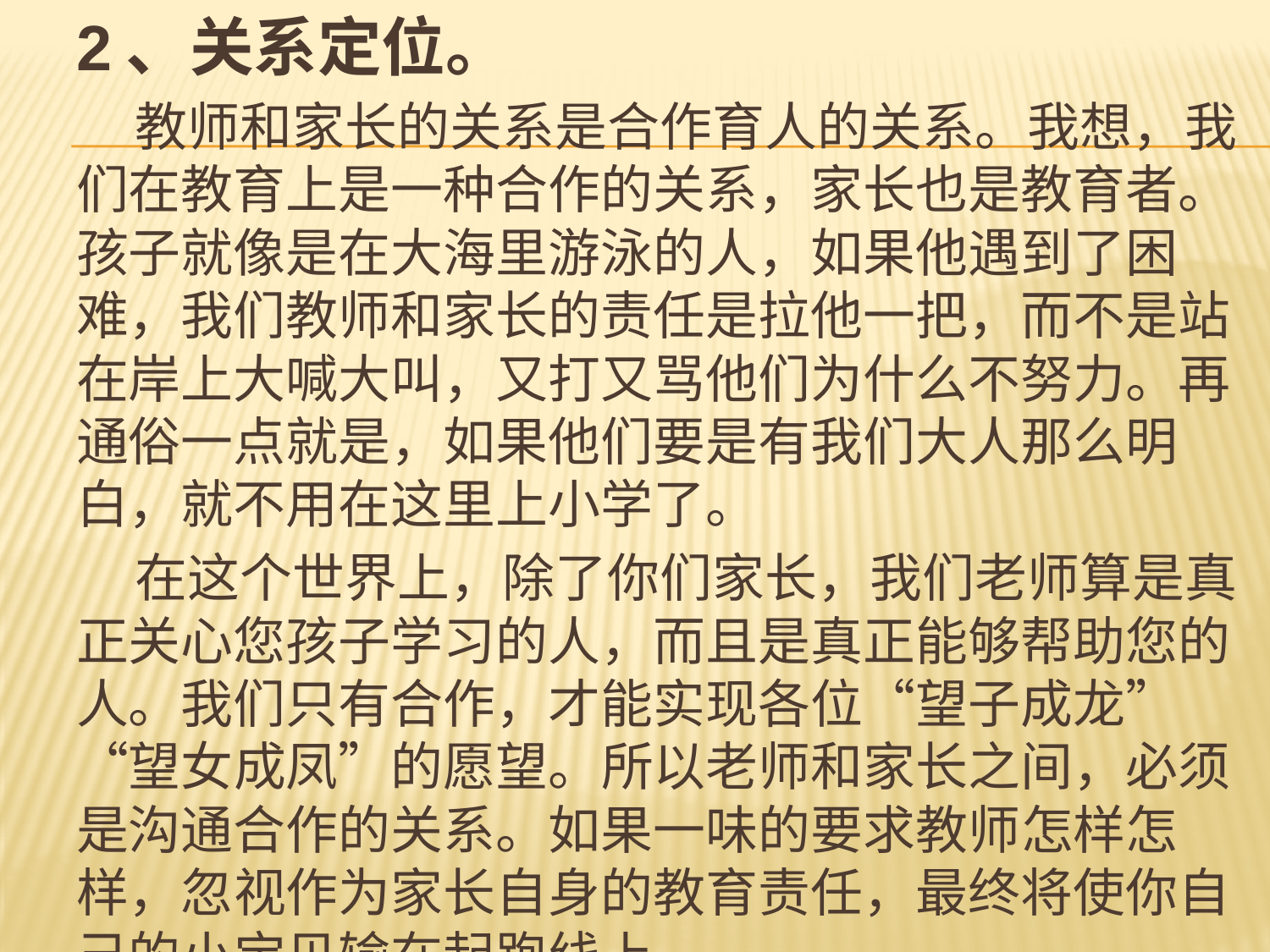

2、关系定位。
    教师和家长的关系是合作育人的关系。我想，我们在教育上是一种合作的关系，家长也是教育者。孩子就像是在大海里游泳的人，如果他遇到了困难，我们教师和家长的责任是拉他一把，而不是站在岸上大喊大叫，又打又骂他们为什么不努力。再通俗一点就是，如果他们要是有我们大人那么明白，就不用在这里上小学了。
    在这个世界上，除了你们家长，我们老师算是真正关心您孩子学习的人，而且是真正能够帮助您的人。我们只有合作，才能实现各位“望子成龙”“望女成凤”的愿望。所以老师和家长之间，必须是沟通合作的关系。如果一味的要求教师怎样怎样，忽视作为家长自身的教育责任，最终将使你自己的小宝贝输在起跑线上。